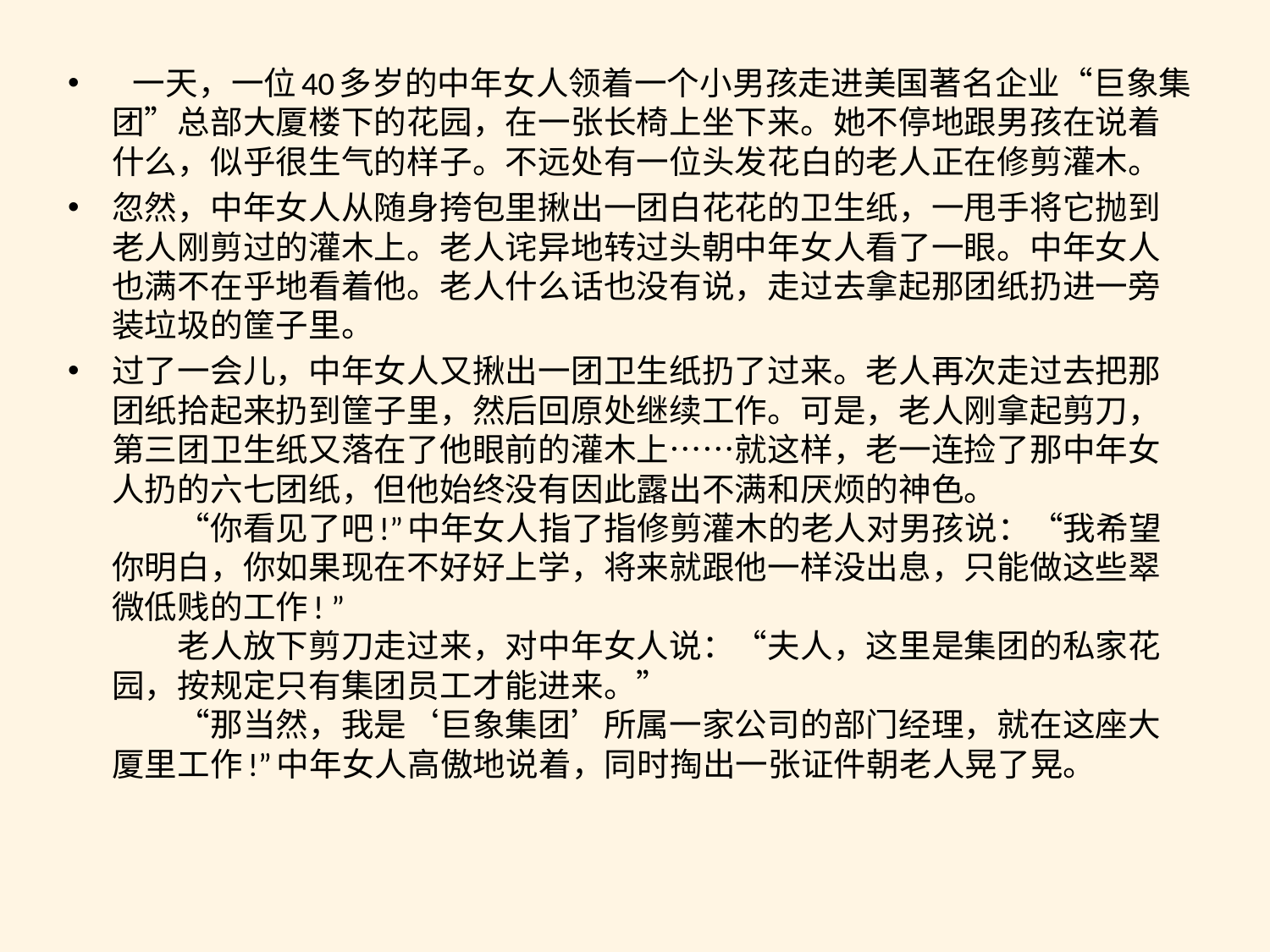

一天，一位40多岁的中年女人领着一个小男孩走进美国著名企业“巨象集团”总部大厦楼下的花园，在一张长椅上坐下来。她不停地跟男孩在说着什么，似乎很生气的样子。不远处有一位头发花白的老人正在修剪灌木。
忽然，中年女人从随身挎包里揪出一团白花花的卫生纸，一甩手将它抛到老人刚剪过的灌木上。老人诧异地转过头朝中年女人看了一眼。中年女人也满不在乎地看着他。老人什么话也没有说，走过去拿起那团纸扔进一旁装垃圾的筐子里。
过了一会儿，中年女人又揪出一团卫生纸扔了过来。老人再次走过去把那团纸拾起来扔到筐子里，然后回原处继续工作。可是，老人刚拿起剪刀，第三团卫生纸又落在了他眼前的灌木上……就这样，老一连捡了那中年女人扔的六七团纸，但他始终没有因此露出不满和厌烦的神色。 
　　“你看见了吧!”中年女人指了指修剪灌木的老人对男孩说：“我希望你明白，你如果现在不好好上学，将来就跟他一样没出息，只能做这些翠微低贱的工作! ” 
　　老人放下剪刀走过来，对中年女人说：“夫人，这里是集团的私家花园，按规定只有集团员工才能进来。” 
　　“那当然，我是‘巨象集团’所属一家公司的部门经理，就在这座大厦里工作!”中年女人高傲地说着，同时掏出一张证件朝老人晃了晃。